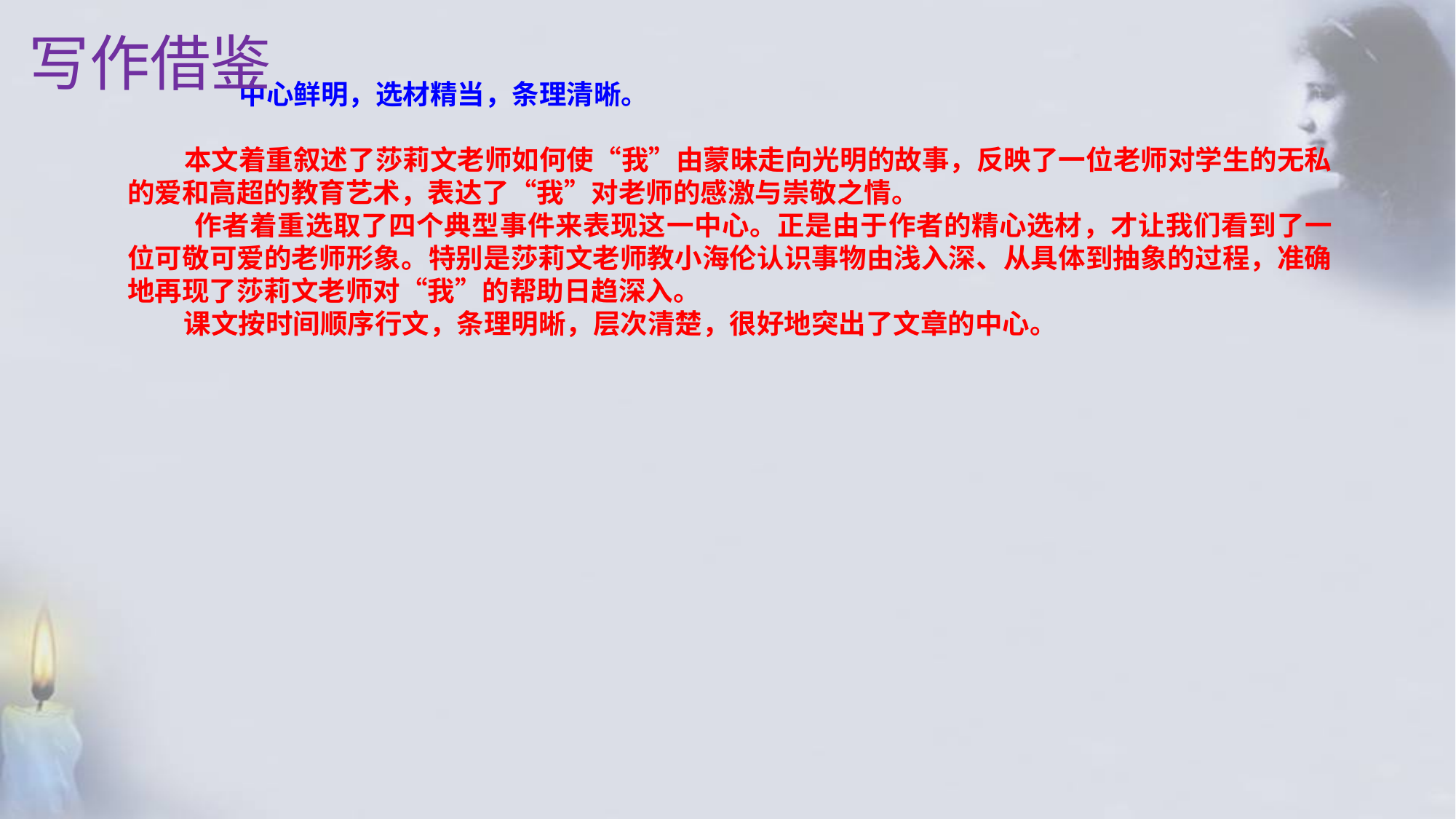

写作借鉴
# 中心鲜明，选材精当，条理清晰。

        本文着重叙述了莎莉文老师如何使“我”由蒙昧走向光明的故事，反映了一位老师对学生的无私的爱和高超的教育艺术，表达了“我”对老师的感激与崇敬之情。
         作者着重选取了四个典型事件来表现这一中心。正是由于作者的精心选材，才让我们看到了一位可敬可爱的老师形象。特别是莎莉文老师教小海伦认识事物由浅入深、从具体到抽象的过程，准确地再现了莎莉文老师对“我”的帮助日趋深入。
        课文按时间顺序行文，条理明晰，层次清楚，很好地突出了文章的中心。